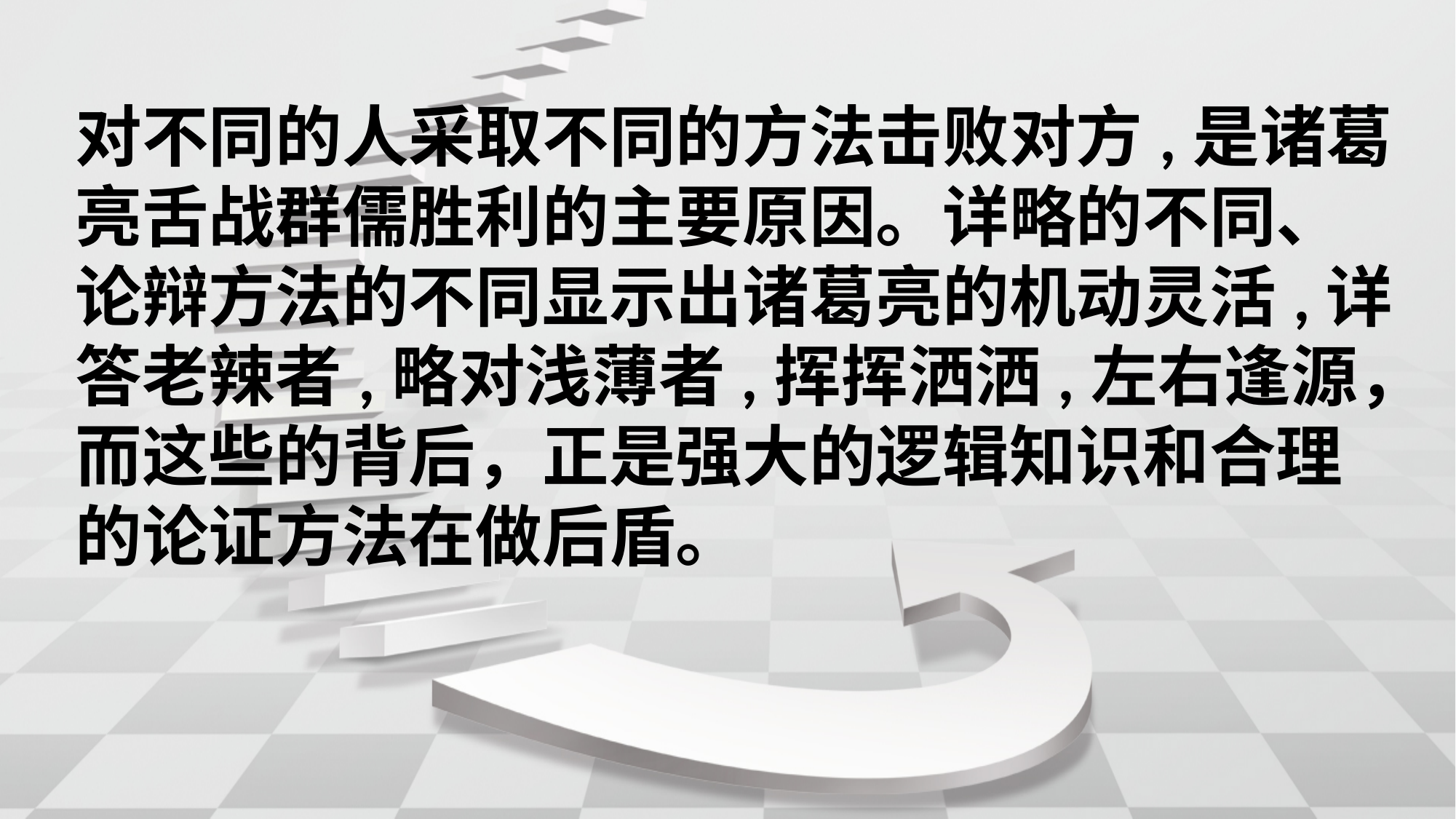

对不同的人采取不同的方法击败对方,是诸葛亮舌战群儒胜利的主要原因。详略的不同、论辩方法的不同显示出诸葛亮的机动灵活,详答老辣者,略对浅薄者,挥挥洒洒,左右逢源，而这些的背后，正是强大的逻辑知识和合理的论证方法在做后盾。